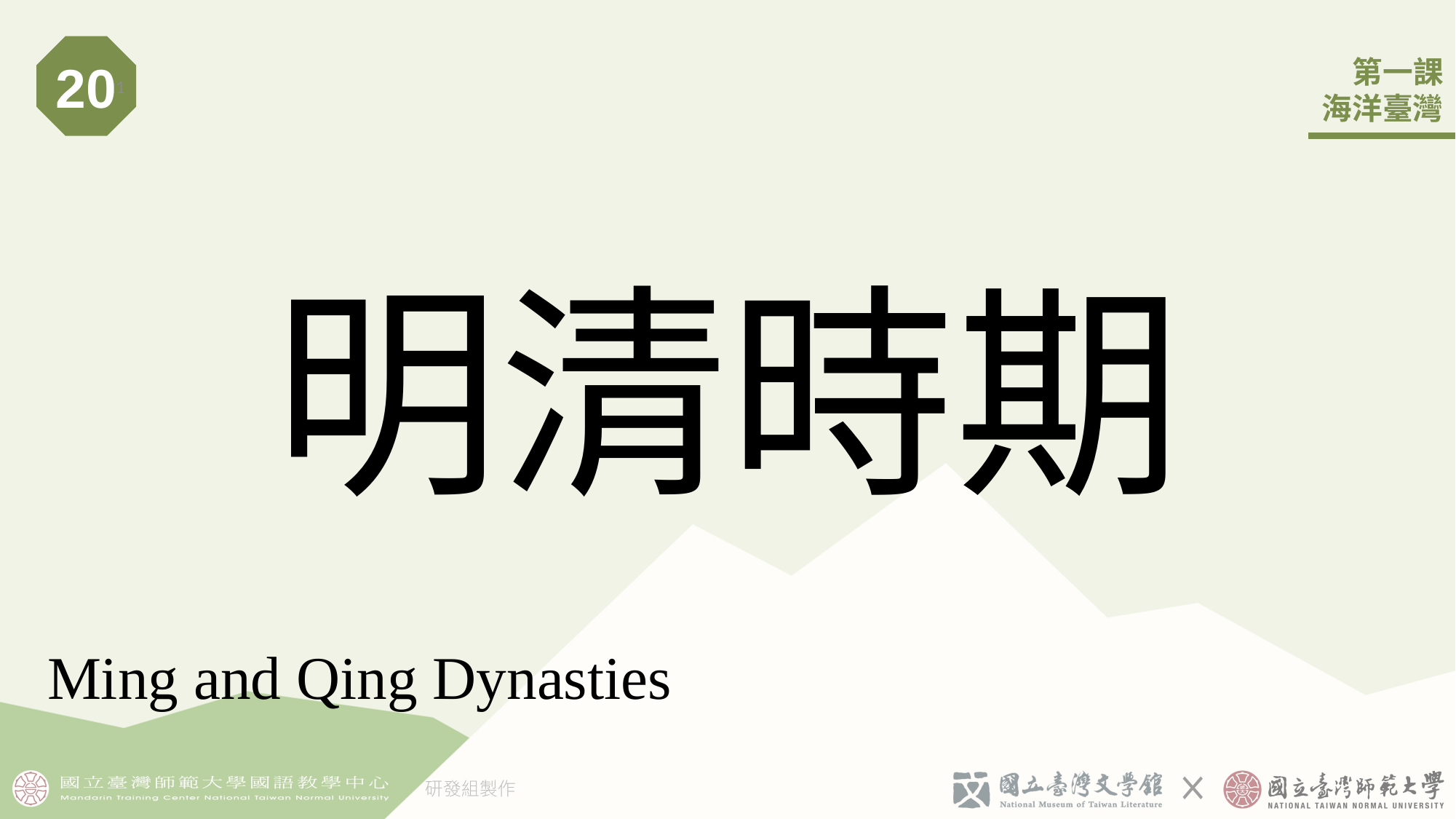

20
21
# 明清時期
Ming and Qing Dynasties